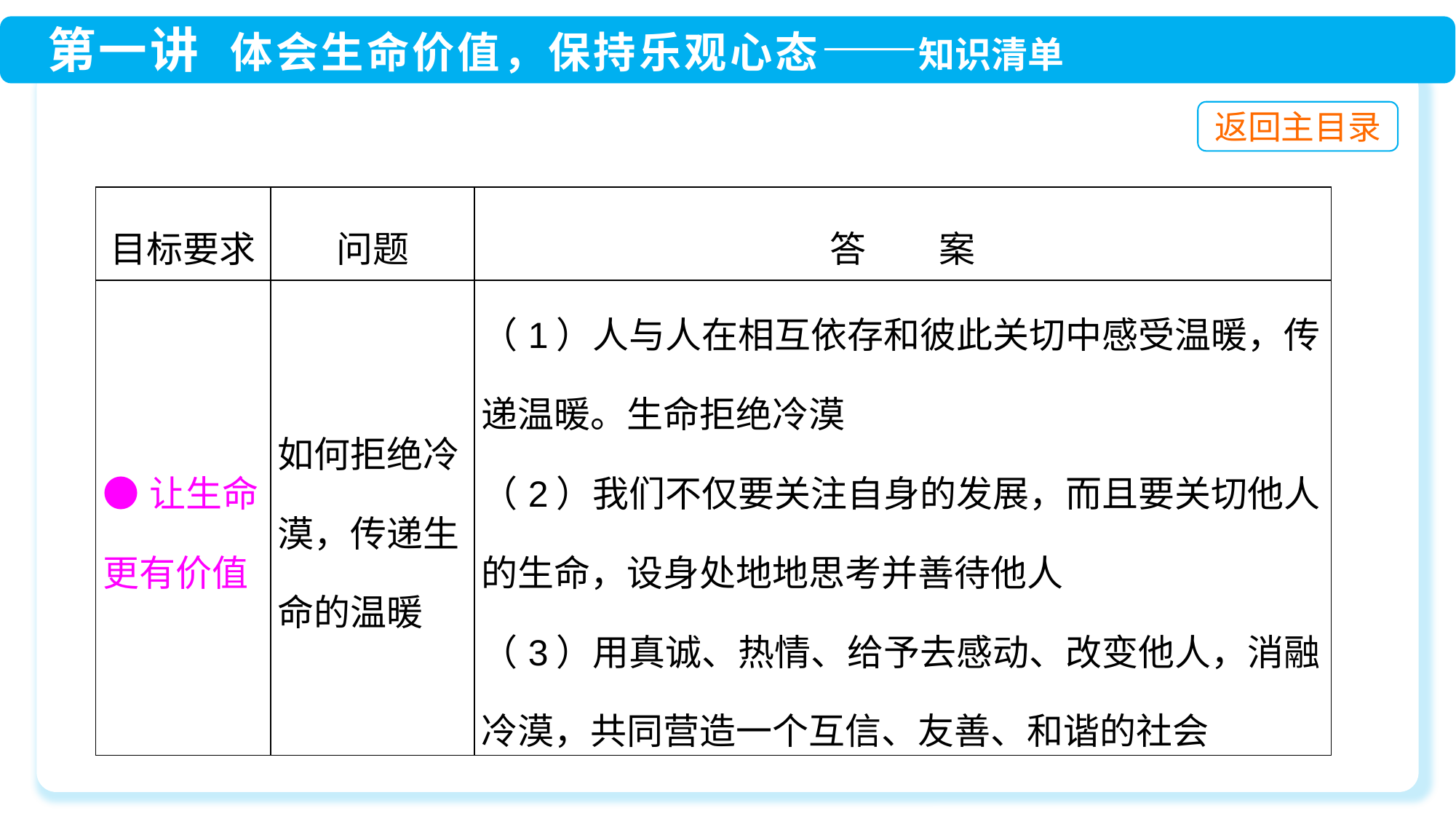

| 目标要求 | 问题 | 答　　案 |
| --- | --- | --- |
| ●让生命更有价值 | 如何拒绝冷漠，传递生命的温暖 | （1）人与人在相互依存和彼此关切中感受温暖，传递温暖。生命拒绝冷漠 （2）我们不仅要关注自身的发展，而且要关切他人的生命，设身处地地思考并善待他人 （3）用真诚、热情、给予去感动、改变他人，消融冷漠，共同营造一个互信、友善、和谐的社会 |